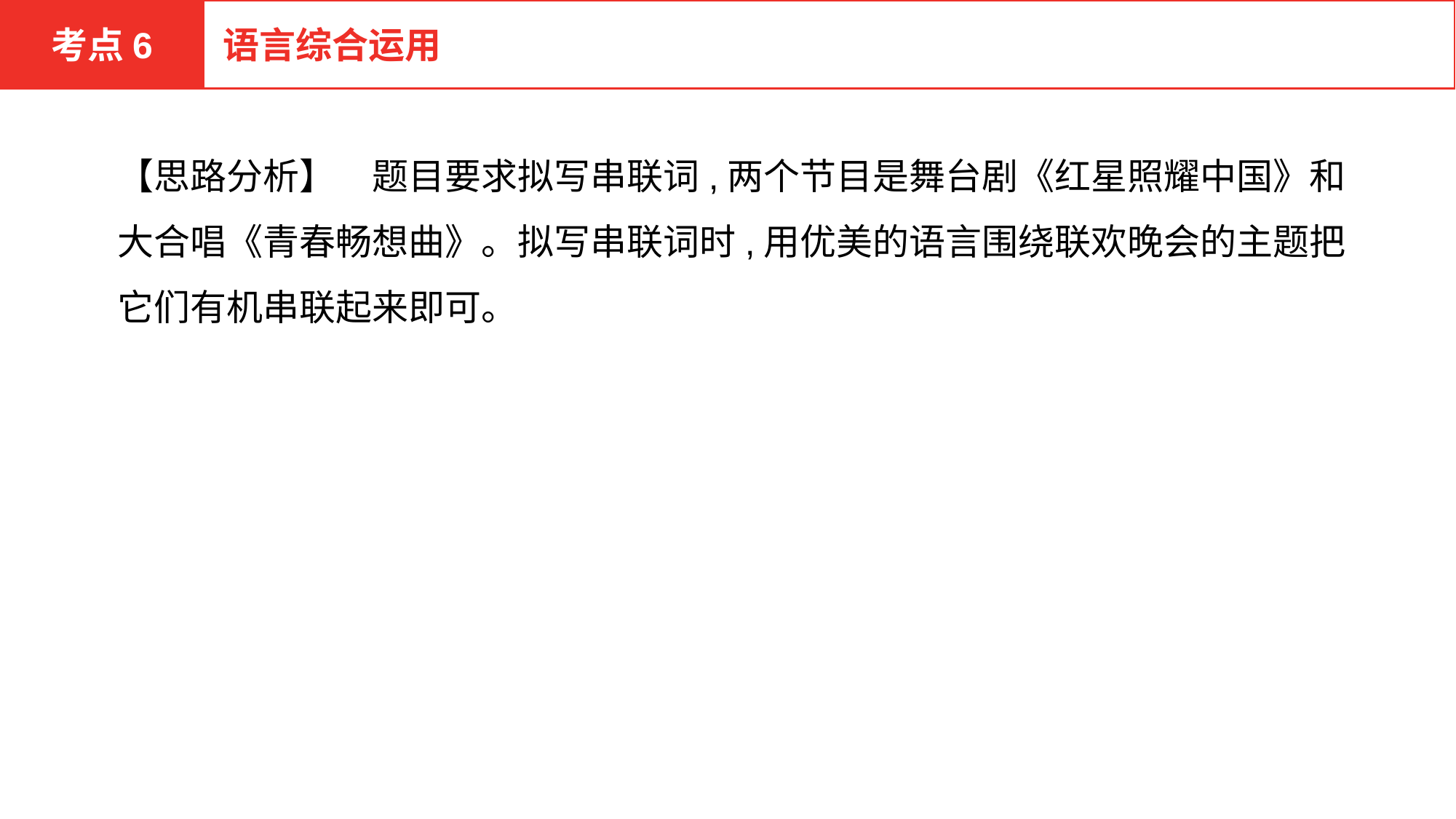

考点6
语言综合运用
【思路分析】　题目要求拟写串联词,两个节目是舞台剧《红星照耀中国》和大合唱《青春畅想曲》。拟写串联词时,用优美的语言围绕联欢晚会的主题把它们有机串联起来即可。